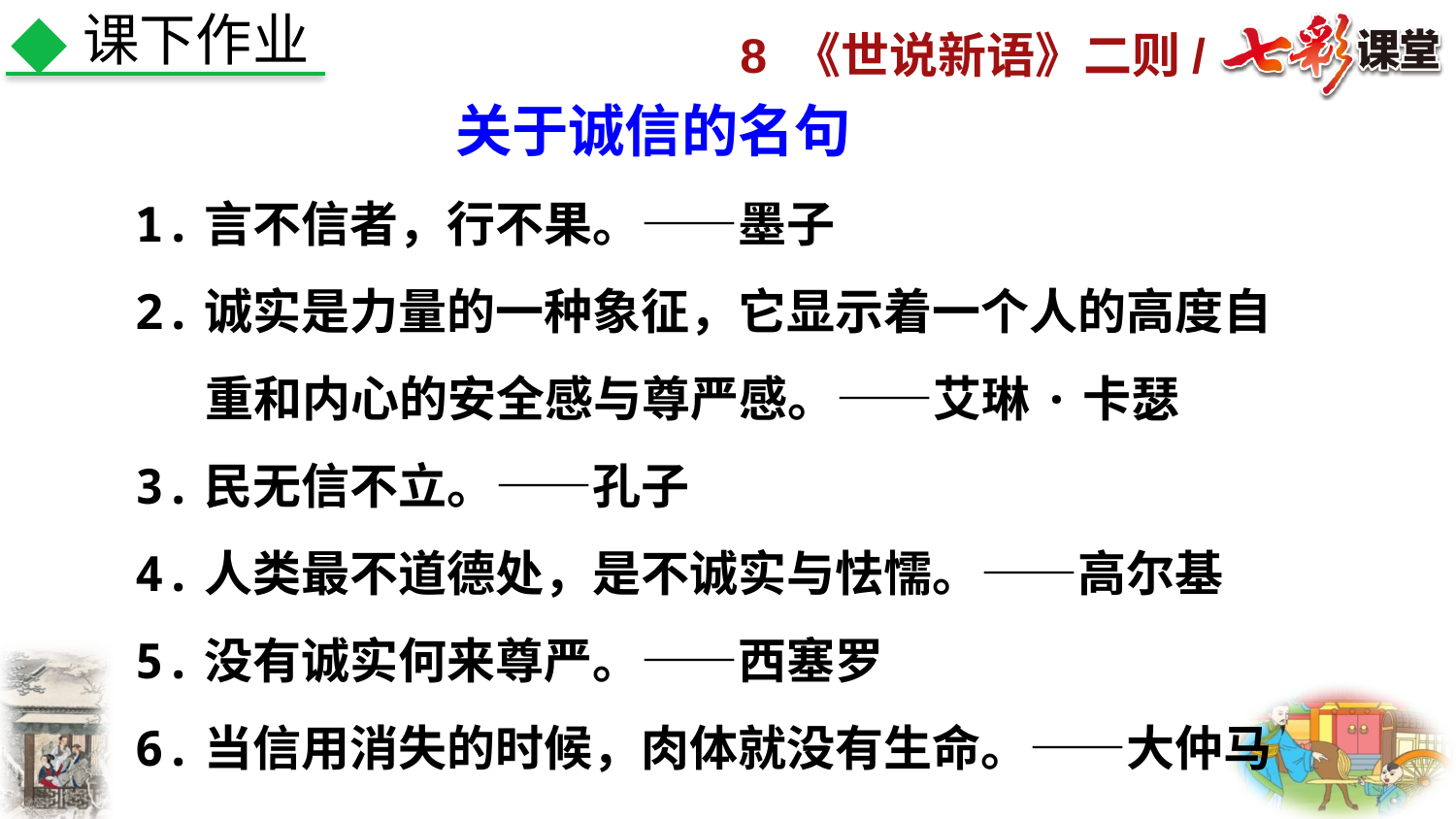

课下作业

关于诚信的名句
1.言不信者，行不果。——墨子
2.诚实是力量的一种象征，它显示着一个人的高度自重和内心的安全感与尊严感。——艾琳·卡瑟
3.民无信不立。——孔子
4.人类最不道德处，是不诚实与怯懦。——高尔基
5.没有诚实何来尊严。——西塞罗
6.当信用消失的时候，肉体就没有生命。——大仲马